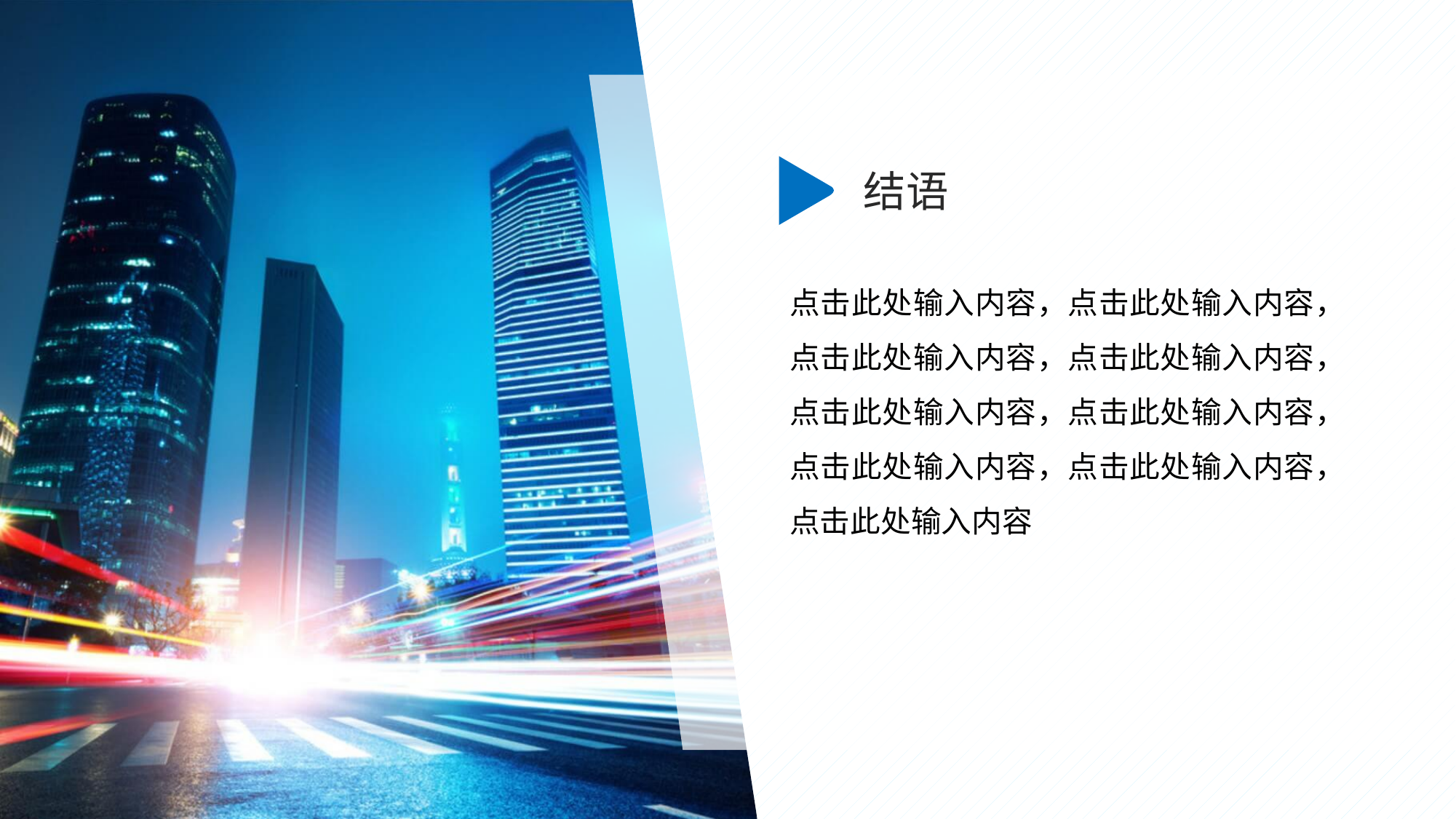

结语
点击此处输入内容，点击此处输入内容，点击此处输入内容，点击此处输入内容，点击此处输入内容，点击此处输入内容，点击此处输入内容，点击此处输入内容，点击此处输入内容